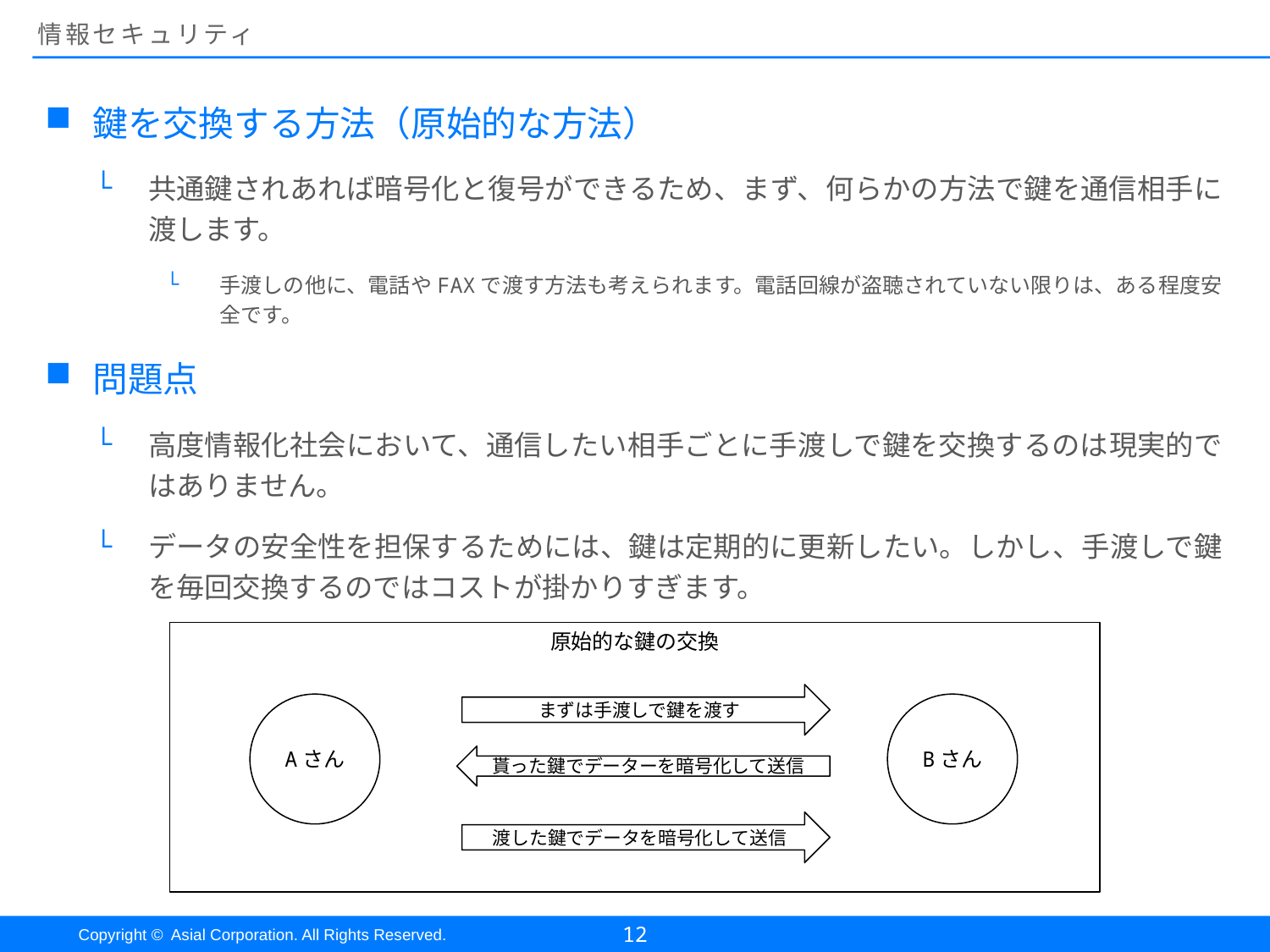

# 情報セキュリティ

鍵を交換する方法（原始的な方法）
共通鍵されあれば暗号化と復号ができるため、まず、何らかの方法で鍵を通信相手に渡します。
手渡しの他に、電話やFAXで渡す方法も考えられます。電話回線が盗聴されていない限りは、ある程度安全です。
問題点
高度情報化社会において、通信したい相手ごとに手渡しで鍵を交換するのは現実的ではありません。
データの安全性を担保するためには、鍵は定期的に更新したい。しかし、手渡しで鍵を毎回交換するのではコストが掛かりすぎます。
原始的な鍵の交換
まずは手渡しで鍵を渡す
Bさん
Aさん
貰った鍵でデーターを暗号化して送信
渡した鍵でデータを暗号化して送信
12